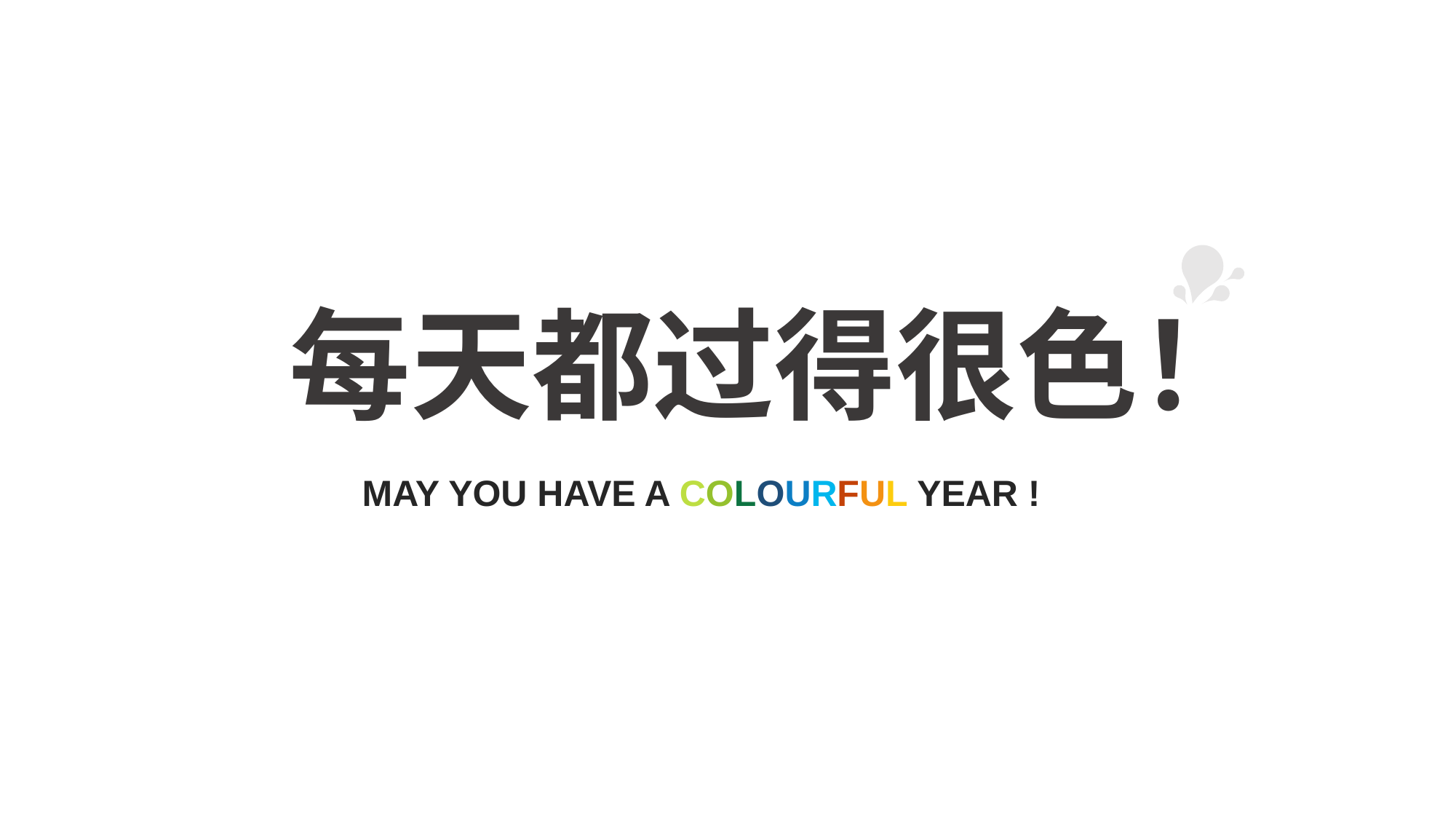

每天都过得很色！

MAY YOU HAVE A COLOURFUL YEAR !